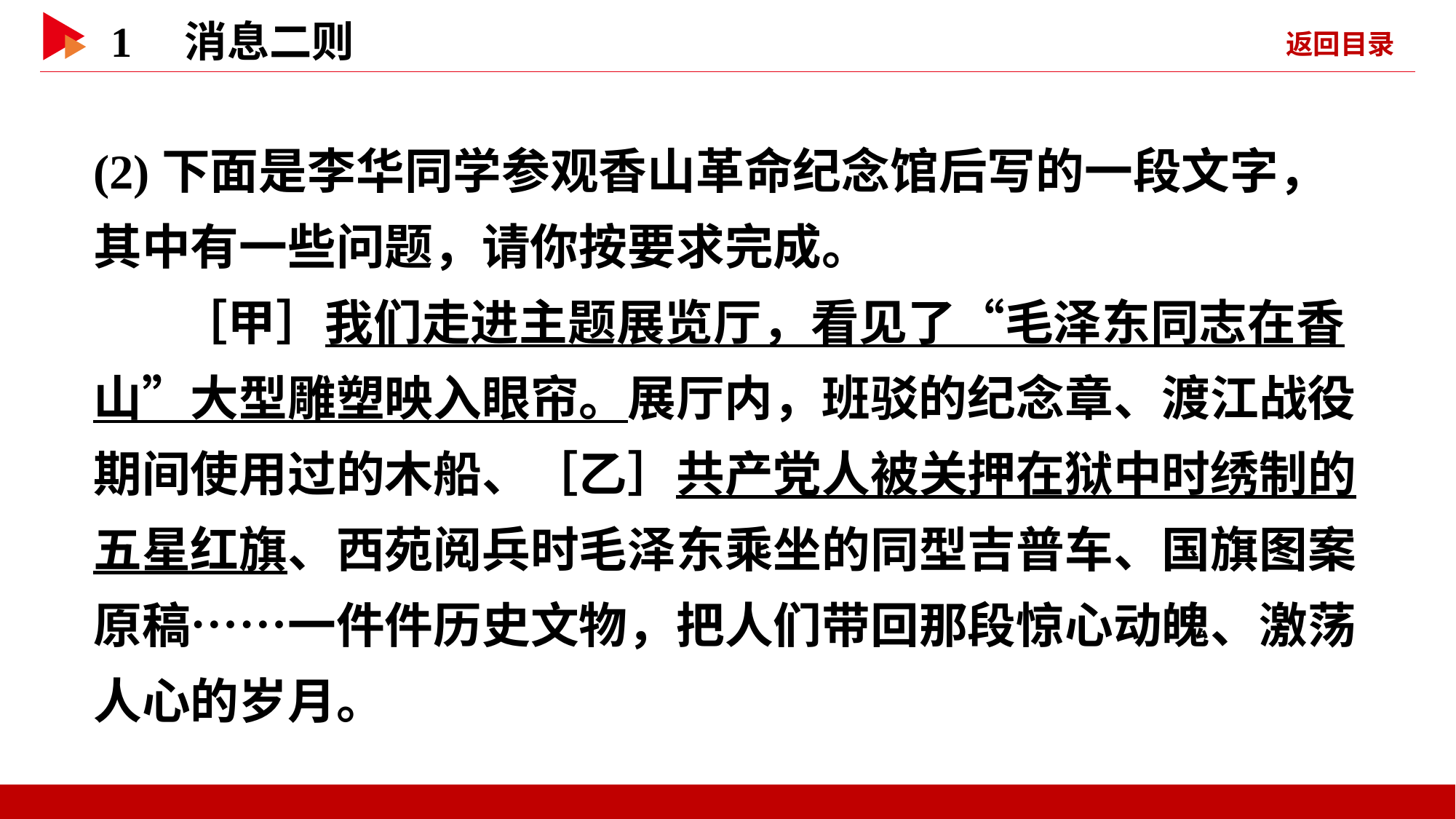

(2)下面是李华同学参观香山革命纪念馆后写的一段文字，其中有一些问题，请你按要求完成。
［甲］我们走进主题展览厅，看见了“毛泽东同志在香山”大型雕塑映入眼帘。展厅内，班驳的纪念章、渡江战役期间使用过的木船、［乙］共产党人被关押在狱中时绣制的五星红旗、西苑阅兵时毛泽东乘坐的同型吉普车、国旗图案原稿……一件件历史文物，把人们带回那段惊心动魄、激荡人心的岁月。